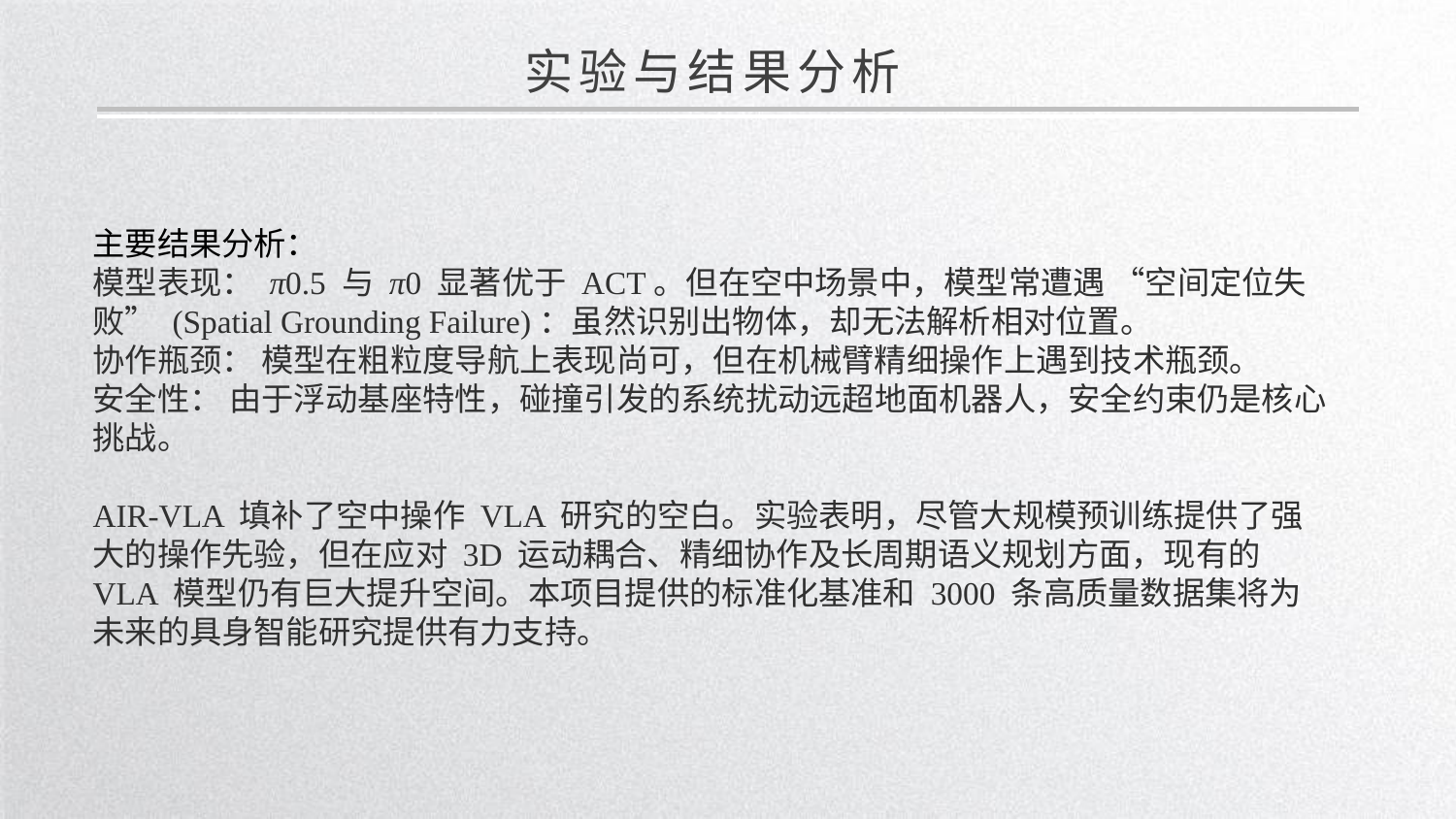

实验与结果分析
主要结果分析：
模型表现： π0.5​ 与 π0​ 显著优于 ACT。但在空中场景中，模型常遭遇 “空间定位失败” (Spatial Grounding Failure)：虽然识别出物体，却无法解析相对位置。
协作瓶颈： 模型在粗粒度导航上表现尚可，但在机械臂精细操作上遇到技术瓶颈。
安全性： 由于浮动基座特性，碰撞引发的系统扰动远超地面机器人，安全约束仍是核心挑战。

AIR-VLA 填补了空中操作 VLA 研究的空白。实验表明，尽管大规模预训练提供了强大的操作先验，但在应对 3D 运动耦合、精细协作及长周期语义规划方面，现有的 VLA 模型仍有巨大提升空间。本项目提供的标准化基准和 3000 条高质量数据集将为未来的具身智能研究提供有力支持。